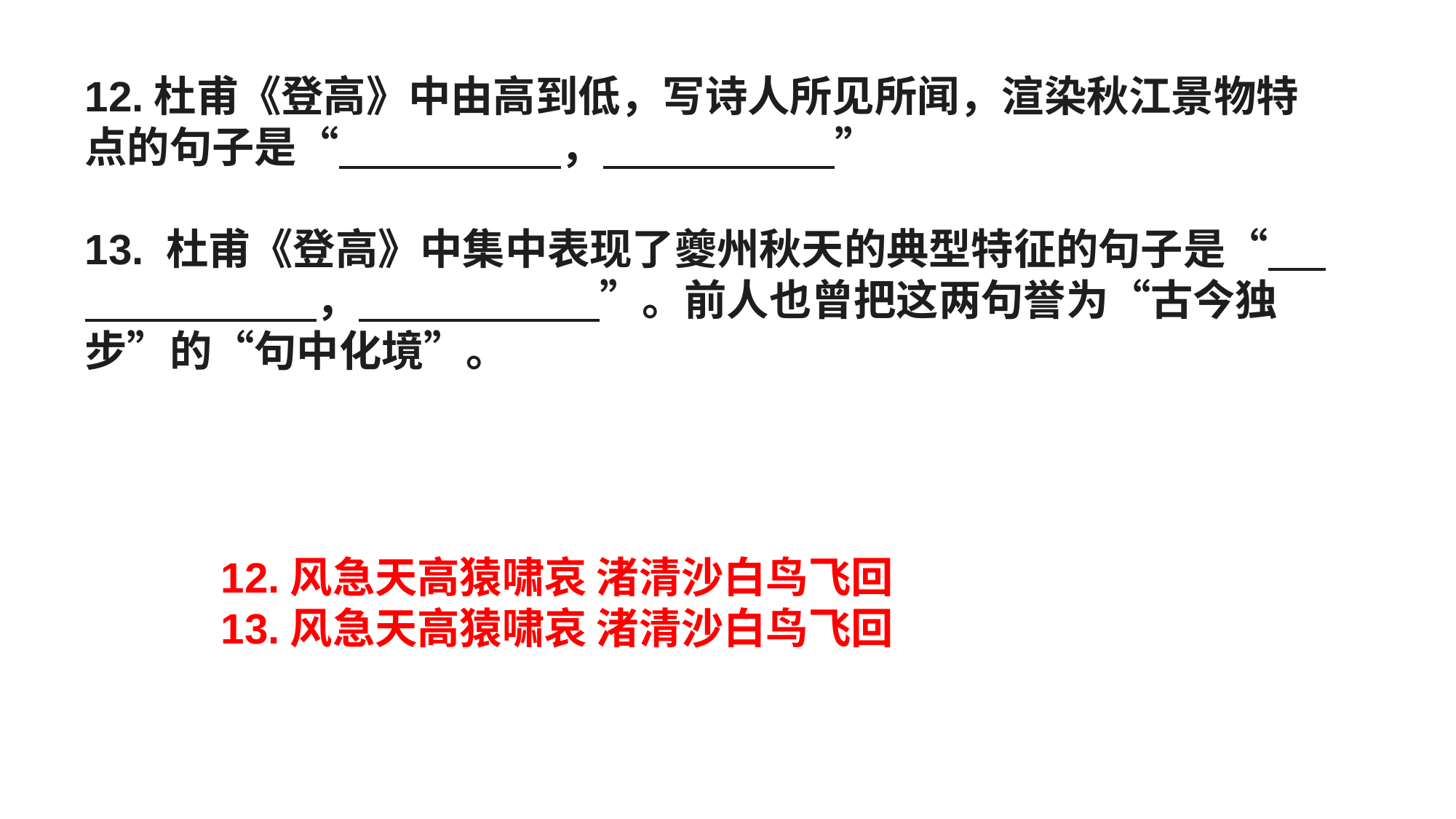

12.杜甫《登高》中由高到低，写诗人所见所闻，渲染秋江景物特点的句子是“                       ，                        ”

13. 杜甫《登高》中集中表现了夔州秋天的典型特征的句子是“                              ，                         ”。前人也曾把这两句誉为“古今独步”的“句中化境”。
12.风急天高猿啸哀 渚清沙白鸟飞回
13.风急天高猿啸哀 渚清沙白鸟飞回